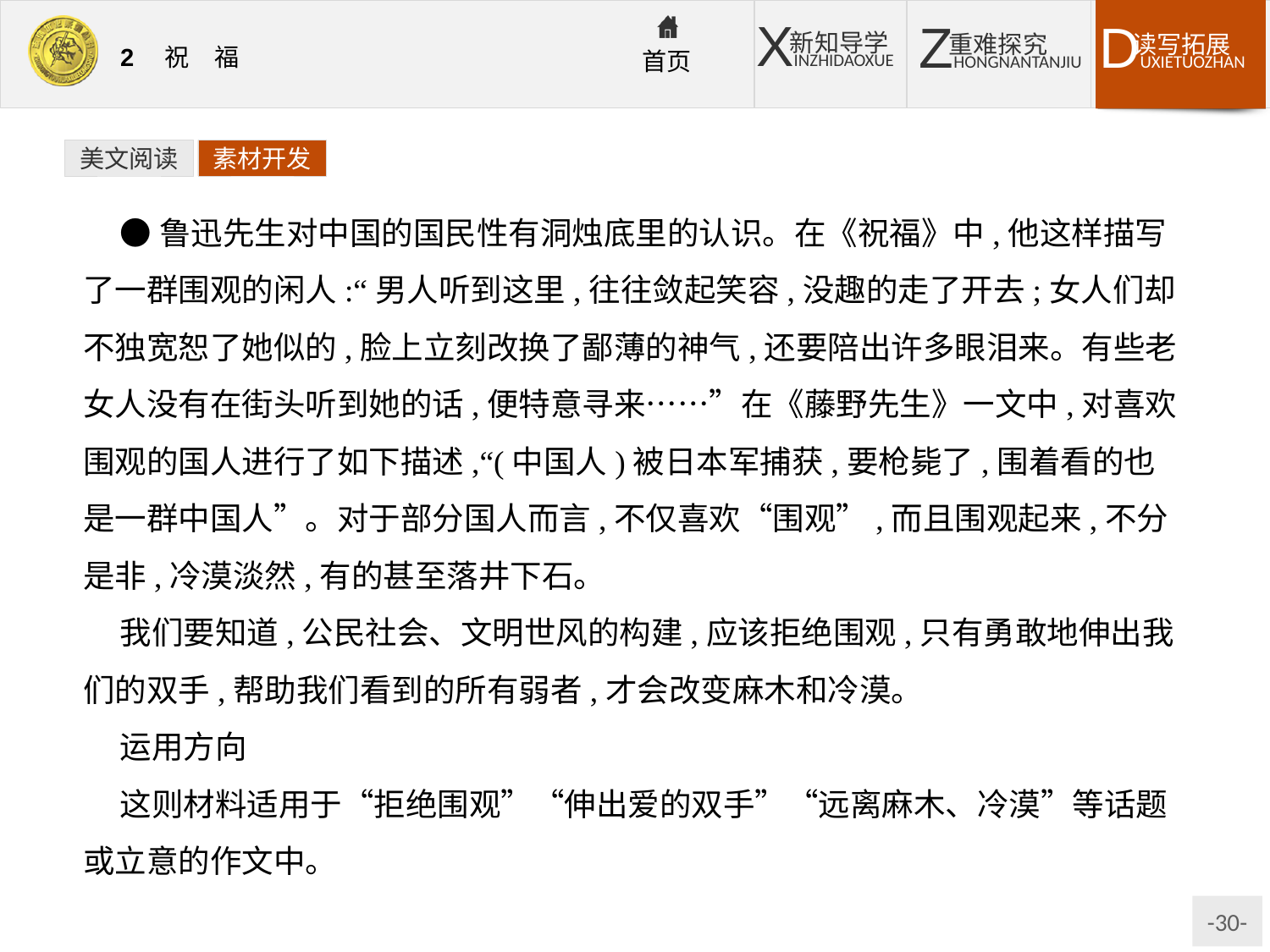

美文阅读
素材开发
●鲁迅先生对中国的国民性有洞烛底里的认识。在《祝福》中,他这样描写了一群围观的闲人:“男人听到这里,往往敛起笑容,没趣的走了开去;女人们却不独宽恕了她似的,脸上立刻改换了鄙薄的神气,还要陪出许多眼泪来。有些老女人没有在街头听到她的话,便特意寻来……”在《藤野先生》一文中,对喜欢围观的国人进行了如下描述,“(中国人)被日本军捕获,要枪毙了,围着看的也是一群中国人”。对于部分国人而言,不仅喜欢“围观”,而且围观起来,不分是非,冷漠淡然,有的甚至落井下石。
我们要知道,公民社会、文明世风的构建,应该拒绝围观,只有勇敢地伸出我们的双手,帮助我们看到的所有弱者,才会改变麻木和冷漠。
运用方向
这则材料适用于“拒绝围观”“伸出爱的双手”“远离麻木、冷漠”等话题或立意的作文中。